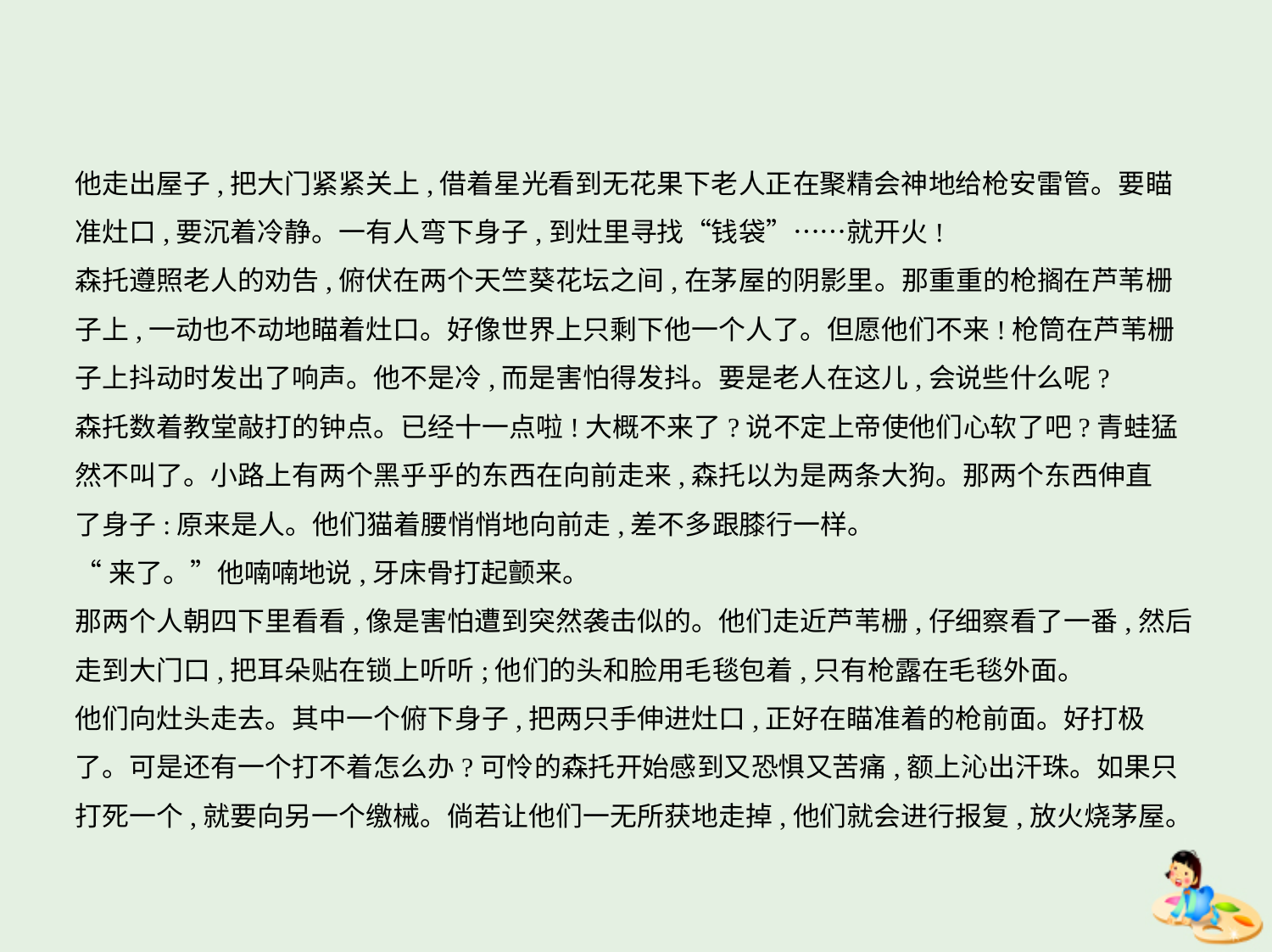

他走出屋子,把大门紧紧关上,借着星光看到无花果下老人正在聚精会神地给枪安雷管。要瞄
准灶口,要沉着冷静。一有人弯下身子,到灶里寻找“钱袋”……就开火!
森托遵照老人的劝告,俯伏在两个天竺葵花坛之间,在茅屋的阴影里。那重重的枪搁在芦苇栅
子上,一动也不动地瞄着灶口。好像世界上只剩下他一个人了。但愿他们不来!枪筒在芦苇栅
子上抖动时发出了响声。他不是冷,而是害怕得发抖。要是老人在这儿,会说些什么呢?
森托数着教堂敲打的钟点。已经十一点啦!大概不来了?说不定上帝使他们心软了吧?青蛙猛
然不叫了。小路上有两个黑乎乎的东西在向前走来,森托以为是两条大狗。那两个东西伸直
了身子:原来是人。他们猫着腰悄悄地向前走,差不多跟膝行一样。
“来了。”他喃喃地说,牙床骨打起颤来。
那两个人朝四下里看看,像是害怕遭到突然袭击似的。他们走近芦苇栅,仔细察看了一番,然后
走到大门口,把耳朵贴在锁上听听;他们的头和脸用毛毯包着,只有枪露在毛毯外面。
他们向灶头走去。其中一个俯下身子,把两只手伸进灶口,正好在瞄准着的枪前面。好打极
了。可是还有一个打不着怎么办?可怜的森托开始感到又恐惧又苦痛,额上沁出汗珠。如果只
打死一个,就要向另一个缴械。倘若让他们一无所获地走掉,他们就会进行报复,放火烧茅屋。